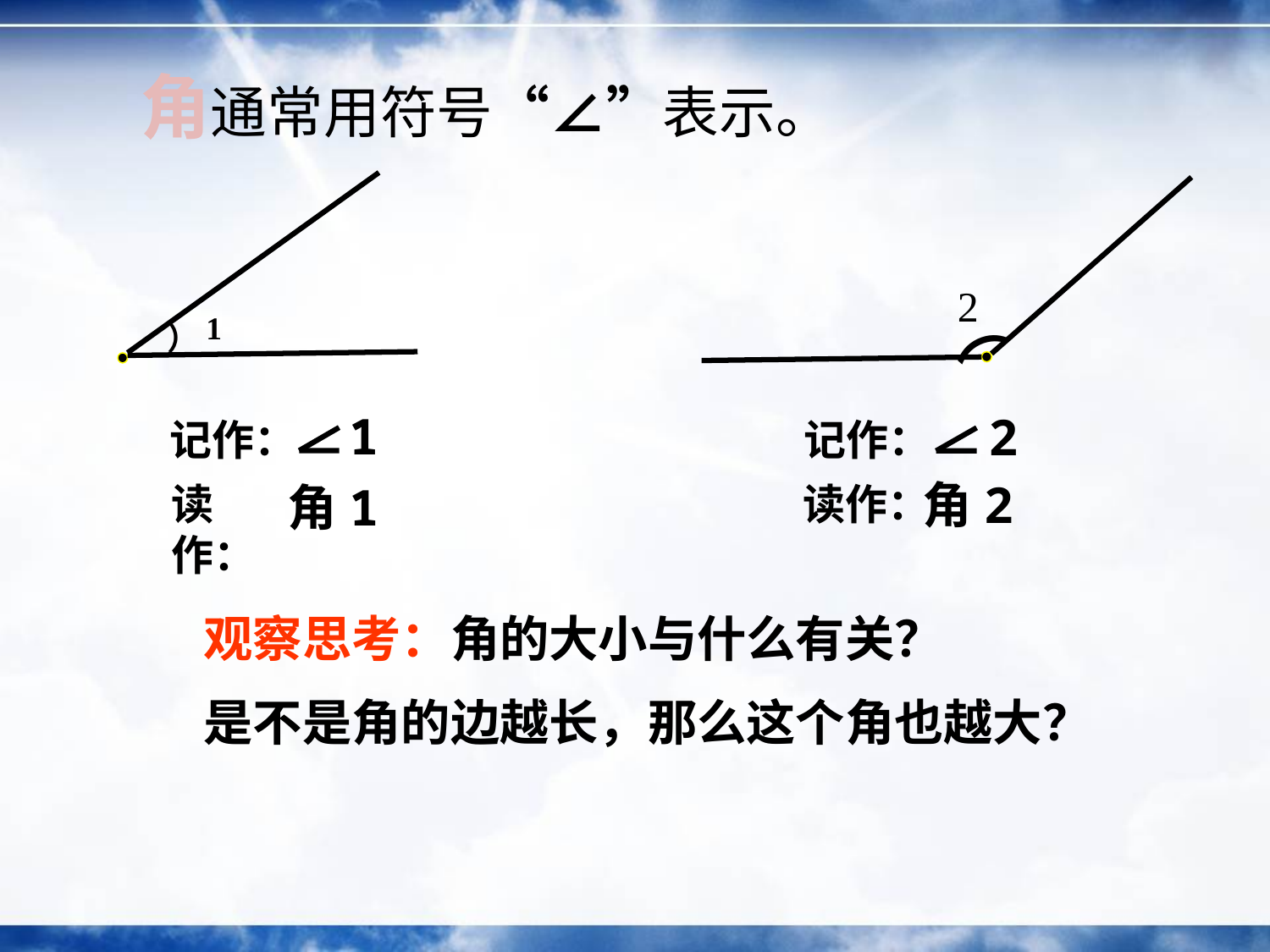

角通常用符号“∠”表示。

2
）
1
）
1
记作：

2
记作：

角2
读作：
角1
读作：
观察思考：角的大小与什么有关？
是不是角的边越长，那么这个角也越大？